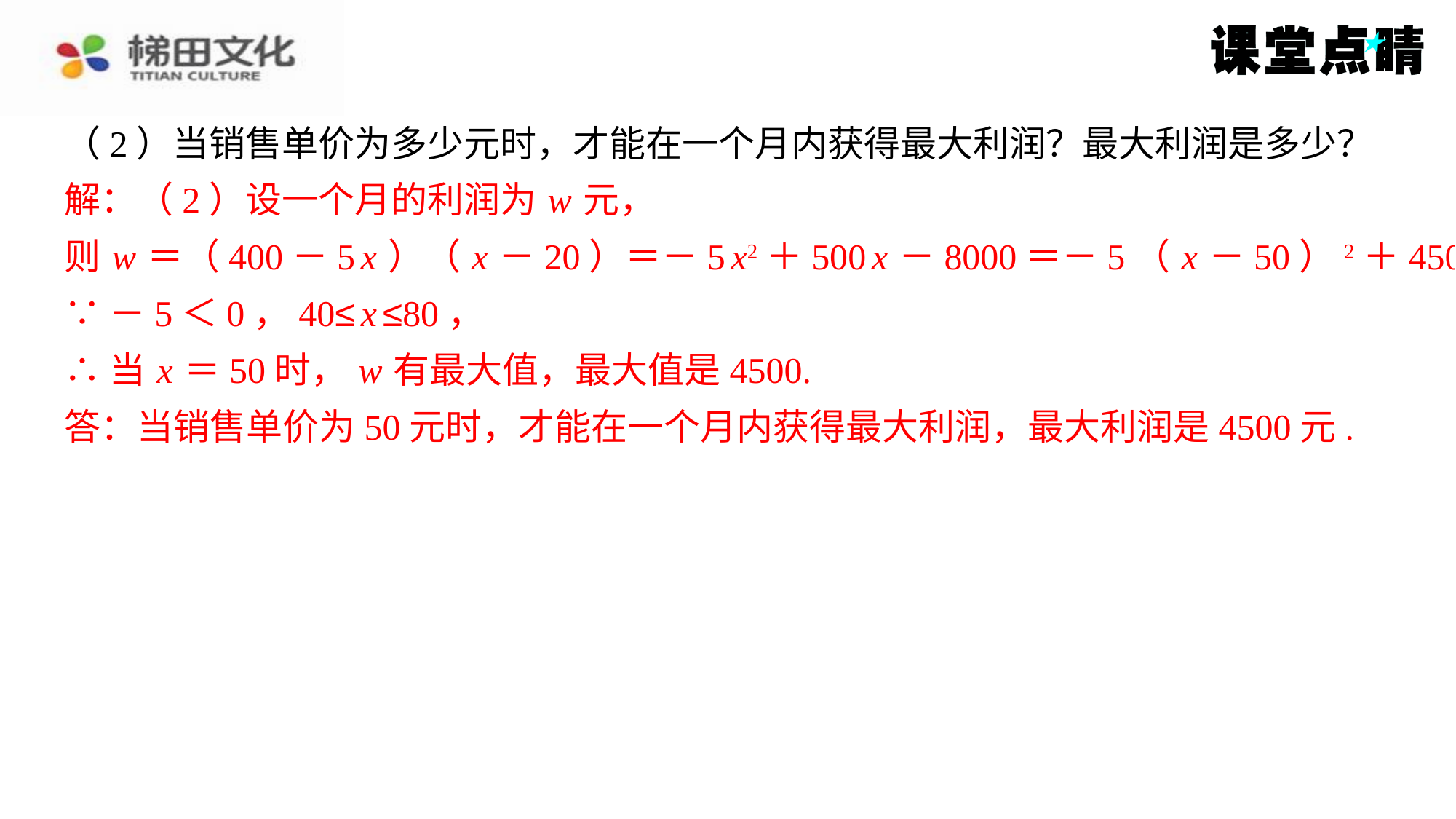

（2）当销售单价为多少元时，才能在一个月内获得最大利润？最大利润是多少？
解：（2）设一个月的利润为 w 元，
则 w ＝（400－5 x ）（ x －20）＝－5 x2＋500 x －8000＝－5（ x －50）2＋4500.
∵－5＜0，40≤ x ≤80，
∴当 x ＝50时， w 有最大值，最大值是4500.
答：当销售单价为50元时，才能在一个月内获得最大利润，最大利润是4500元.
解：（2）设一个月的利润为 w 元，
则 w ＝（400－5 x ）（ x －20）＝－5 x2＋500 x －8000＝－5（ x －50）2＋4500.
∵－5＜0，40≤ x ≤80，
∴当 x ＝50时， w 有最大值，最大值是4500.
答：当销售单价为50元时，才能在一个月内获得最大利润，最大利润是4500元.